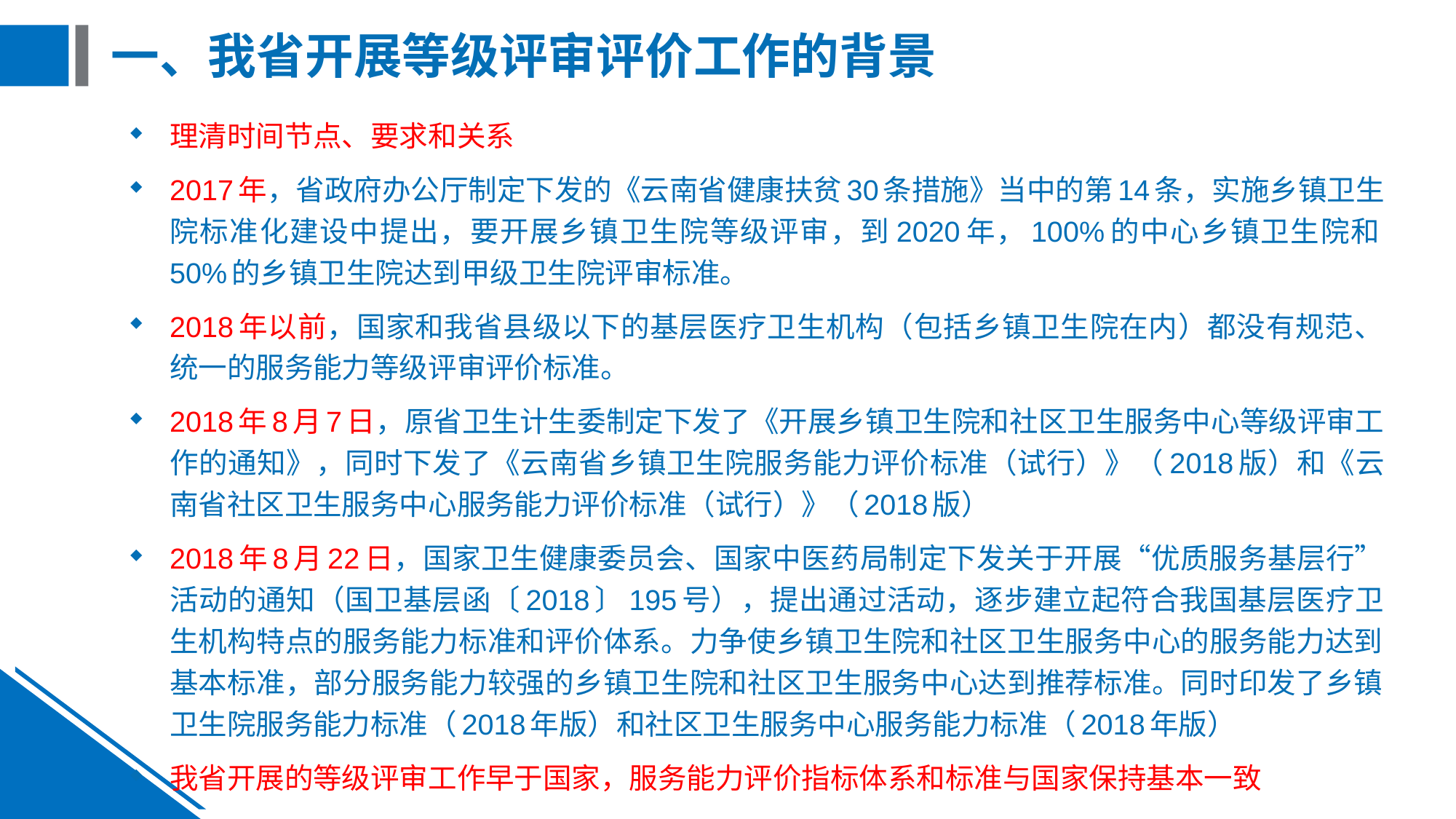

# 一、我省开展等级评审评价工作的背景
理清时间节点、要求和关系
2017年，省政府办公厅制定下发的《云南省健康扶贫30条措施》当中的第14条，实施乡镇卫生院标准化建设中提出，要开展乡镇卫生院等级评审，到2020年，100%的中心乡镇卫生院和50%的乡镇卫生院达到甲级卫生院评审标准。
2018年以前，国家和我省县级以下的基层医疗卫生机构（包括乡镇卫生院在内）都没有规范、统一的服务能力等级评审评价标准。
2018年8月7日，原省卫生计生委制定下发了《开展乡镇卫生院和社区卫生服务中心等级评审工作的通知》，同时下发了《云南省乡镇卫生院服务能力评价标准（试行）》（2018版）和《云南省社区卫生服务中心服务能力评价标准（试行）》（2018版）
2018年8月22日，国家卫生健康委员会、国家中医药局制定下发关于开展“优质服务基层行”活动的通知（国卫基层函〔2018〕195号），提出通过活动，逐步建立起符合我国基层医疗卫生机构特点的服务能力标准和评价体系。力争使乡镇卫生院和社区卫生服务中心的服务能力达到基本标准，部分服务能力较强的乡镇卫生院和社区卫生服务中心达到推荐标准。同时印发了乡镇卫生院服务能力标准（2018年版）和社区卫生服务中心服务能力标准（2018年版）
我省开展的等级评审工作早于国家，服务能力评价指标体系和标准与国家保持基本一致